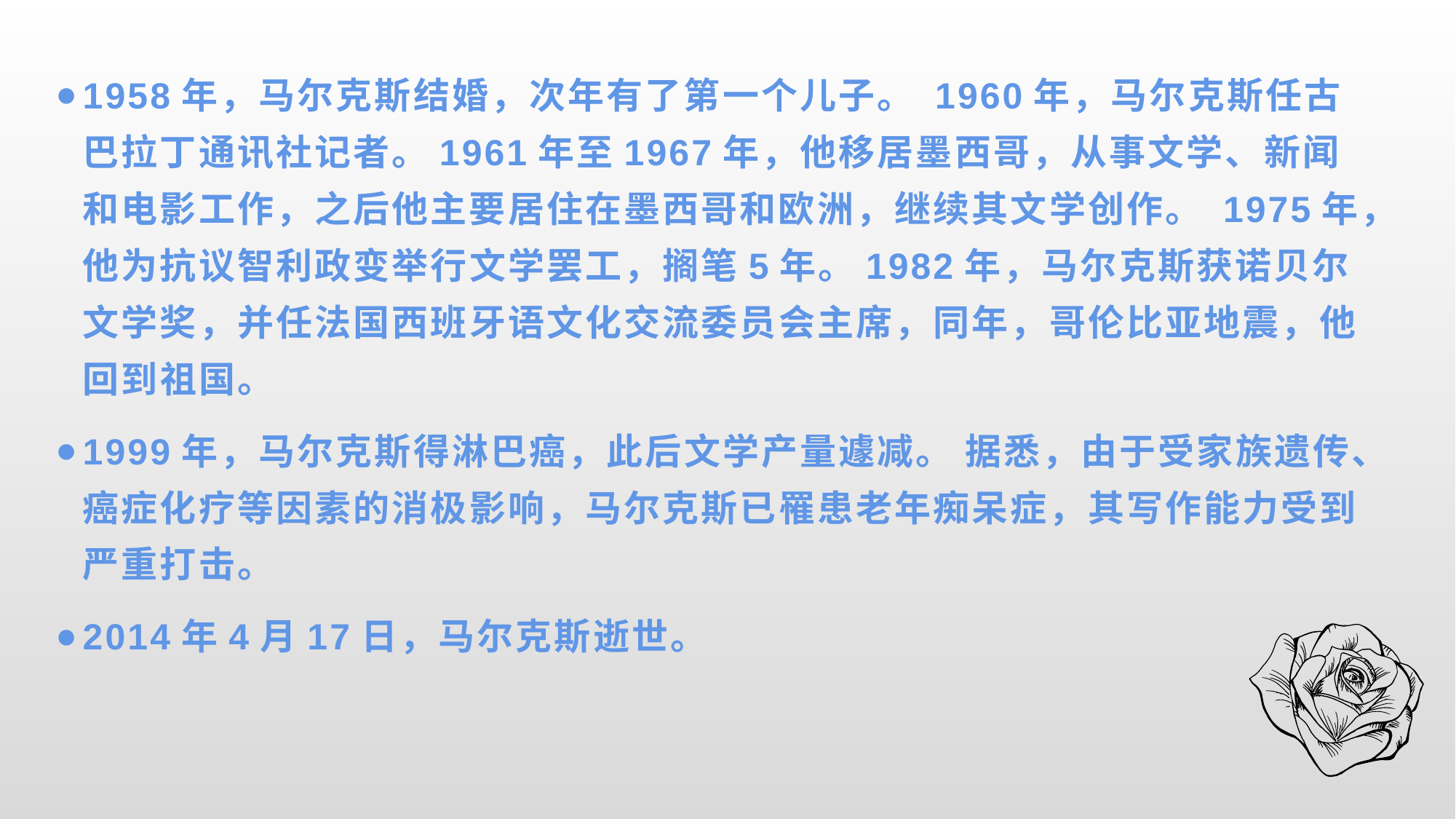

1958年，马尔克斯结婚，次年有了第一个儿子。 1960年，马尔克斯任古巴拉丁通讯社记者。1961年至1967年，他移居墨西哥，从事文学、新闻和电影工作，之后他主要居住在墨西哥和欧洲，继续其文学创作。 1975年，他为抗议智利政变举行文学罢工，搁笔5年。1982年，马尔克斯获诺贝尔文学奖，并任法国西班牙语文化交流委员会主席，同年，哥伦比亚地震，他回到祖国。
1999年，马尔克斯得淋巴癌，此后文学产量遽减。 据悉，由于受家族遗传、癌症化疗等因素的消极影响，马尔克斯已罹患老年痴呆症，其写作能力受到严重打击。
2014年4月17日，马尔克斯逝世。